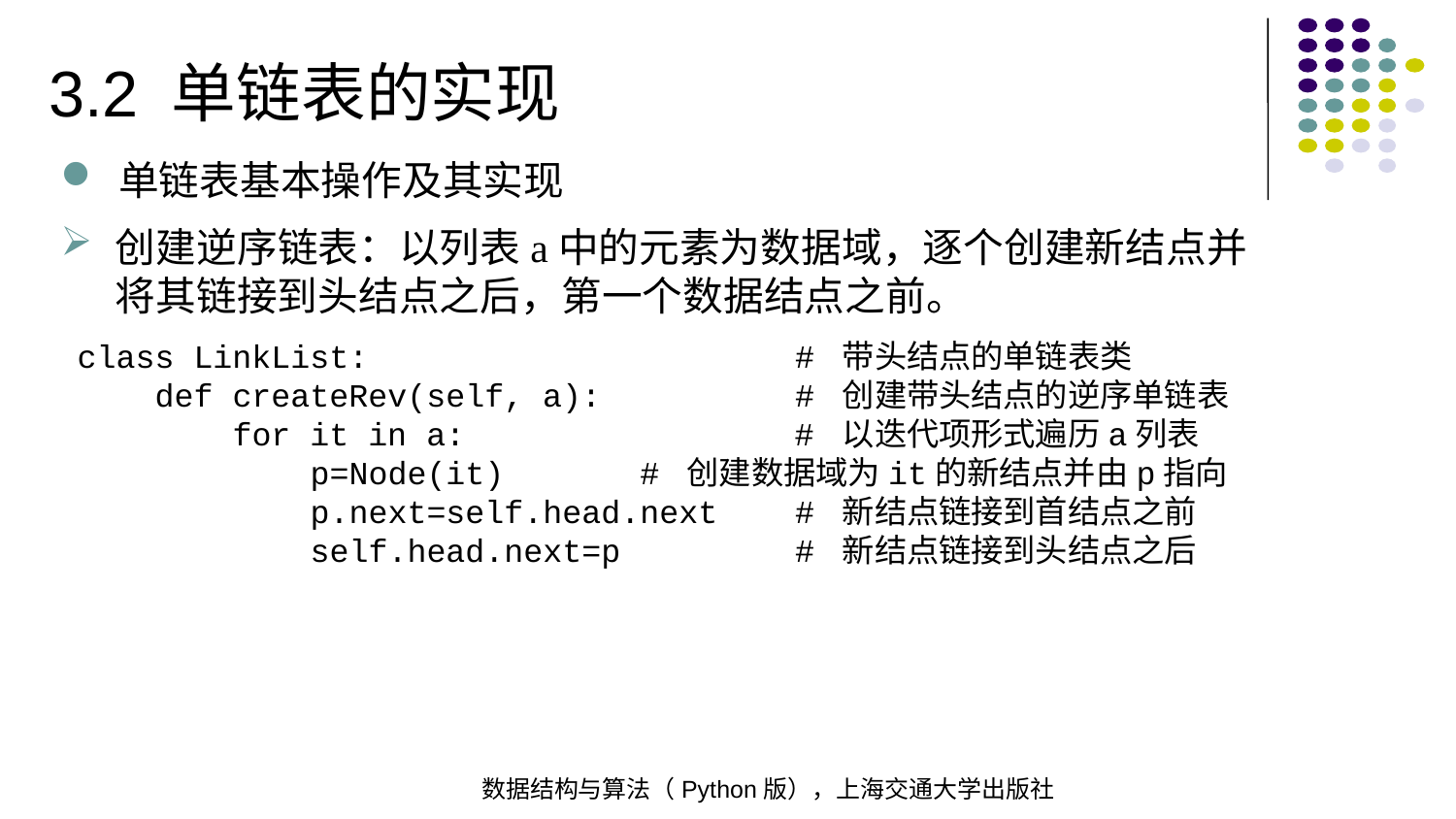

3.2 单链表的实现
单链表基本操作及其实现
创建逆序链表：以列表a中的元素为数据域，逐个创建新结点并将其链接到头结点之后，第一个数据结点之前。
class LinkList:                      # 带头结点的单链表类
    def createRev(self, a):          # 创建带头结点的逆序单链表
        for it in a:                 # 以迭代项形式遍历a列表
            p=Node(it)       # 创建数据域为it的新结点并由p指向
            p.next=self.head.next    # 新结点链接到首结点之前
            self.head.next=p         # 新结点链接到头结点之后